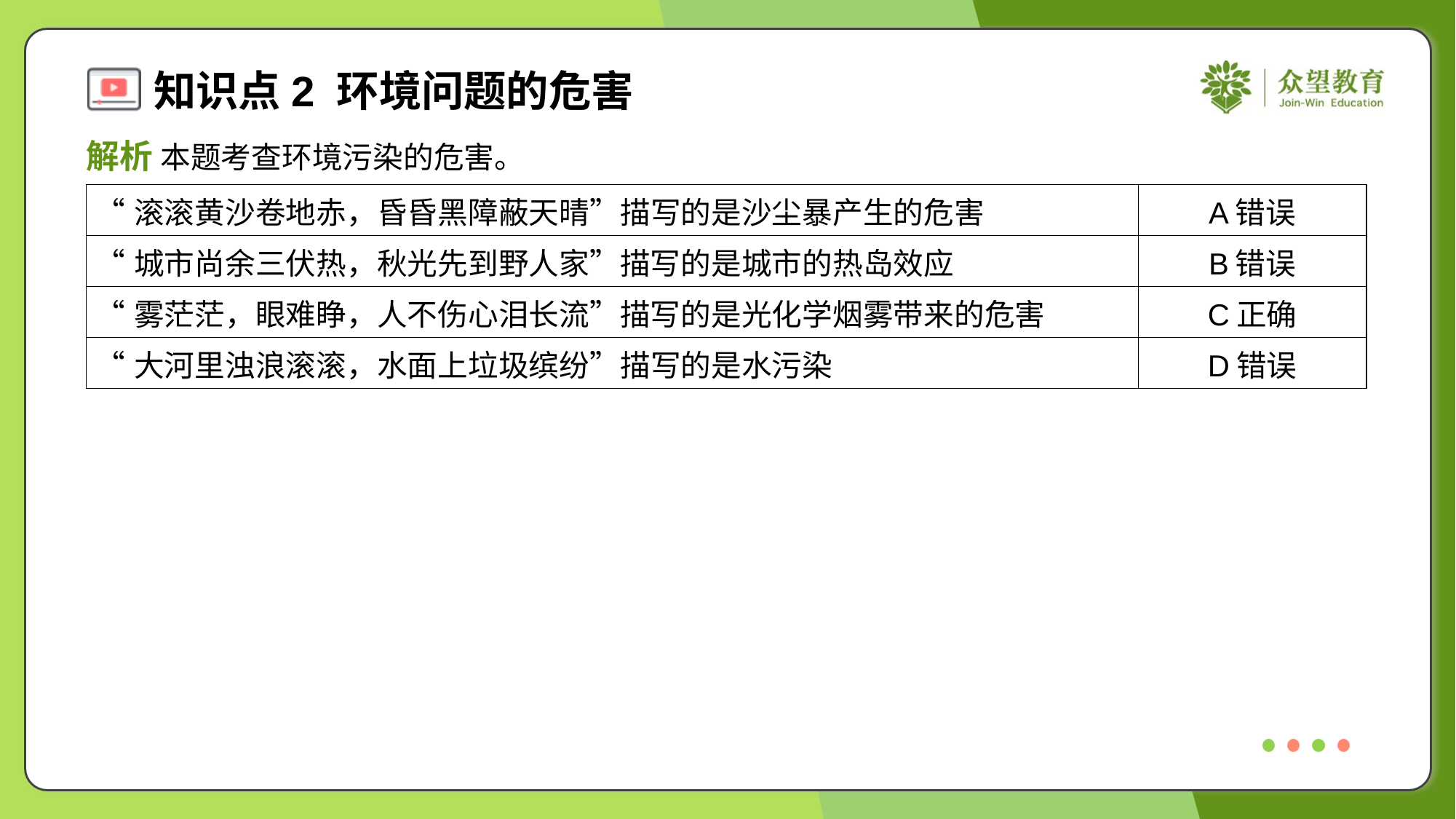

解析 本题考查环境污染的危害。
| “滚滚黄沙卷地赤，昏昏黑障蔽天晴”描写的是沙尘暴产生的危害 | A错误 |
| --- | --- |
| “城市尚余三伏热，秋光先到野人家”描写的是城市的热岛效应 | B错误 |
| “雾茫茫，眼难睁，人不伤心泪长流”描写的是光化学烟雾带来的危害 | C正确 |
| “大河里浊浪滚滚，水面上垃圾缤纷”描写的是水污染 | D错误 |